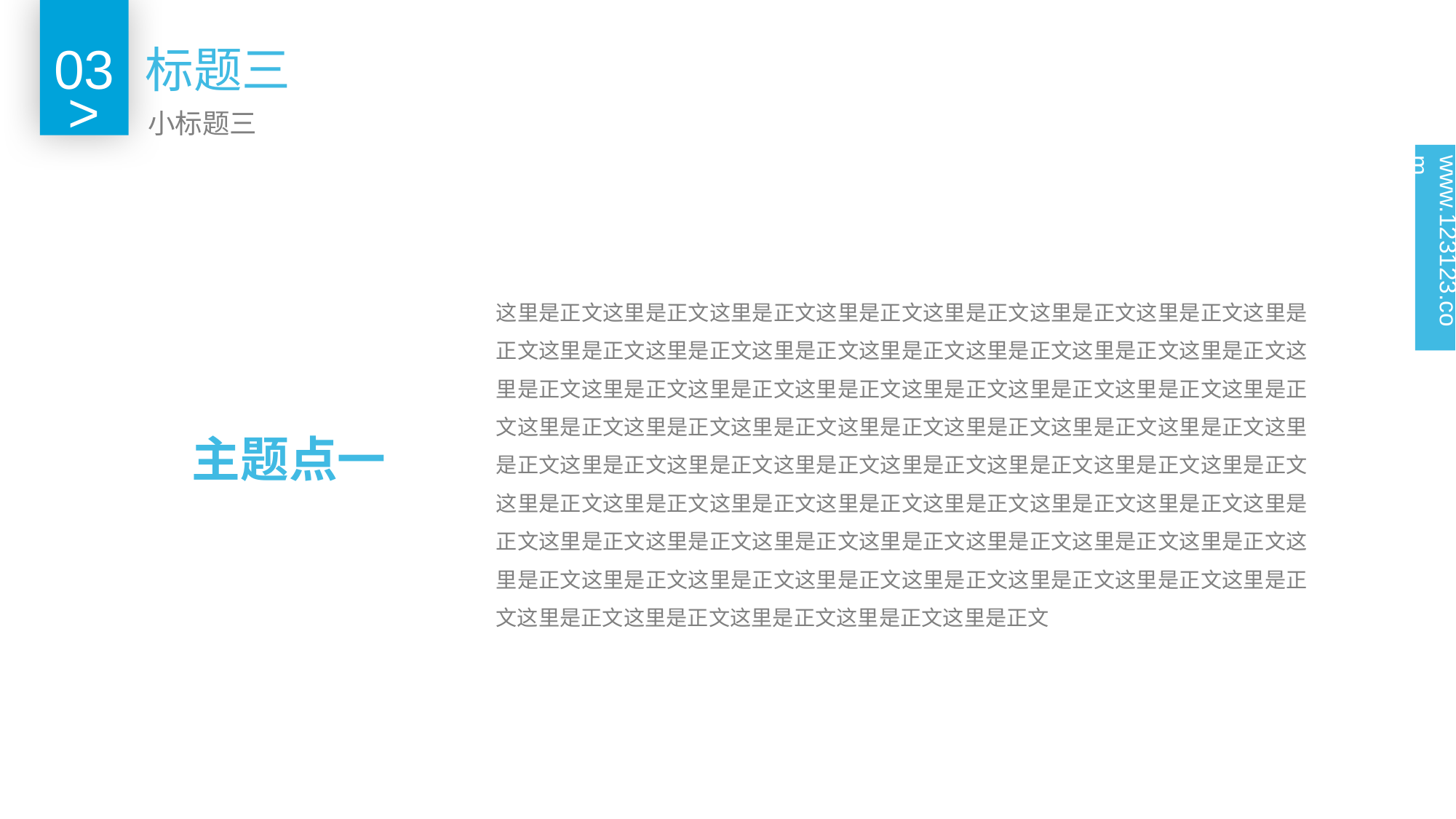

03
标题三
>
小标题三
www.123123.com
这里是正文这里是正文这里是正文这里是正文这里是正文这里是正文这里是正文这里是正文这里是正文这里是正文这里是正文这里是正文这里是正文这里是正文这里是正文这里是正文这里是正文这里是正文这里是正文这里是正文这里是正文这里是正文这里是正文这里是正文这里是正文这里是正文这里是正文这里是正文这里是正文这里是正文这里是正文这里是正文这里是正文这里是正文这里是正文这里是正文这里是正文这里是正文这里是正文这里是正文这里是正文这里是正文这里是正文这里是正文这里是正文这里是正文这里是正文这里是正文这里是正文这里是正文这里是正文这里是正文这里是正文这里是正文这里是正文这里是正文这里是正文这里是正文这里是正文这里是正文这里是正文这里是正文这里是正文这里是正文这里是正文这里是正文
主题点一